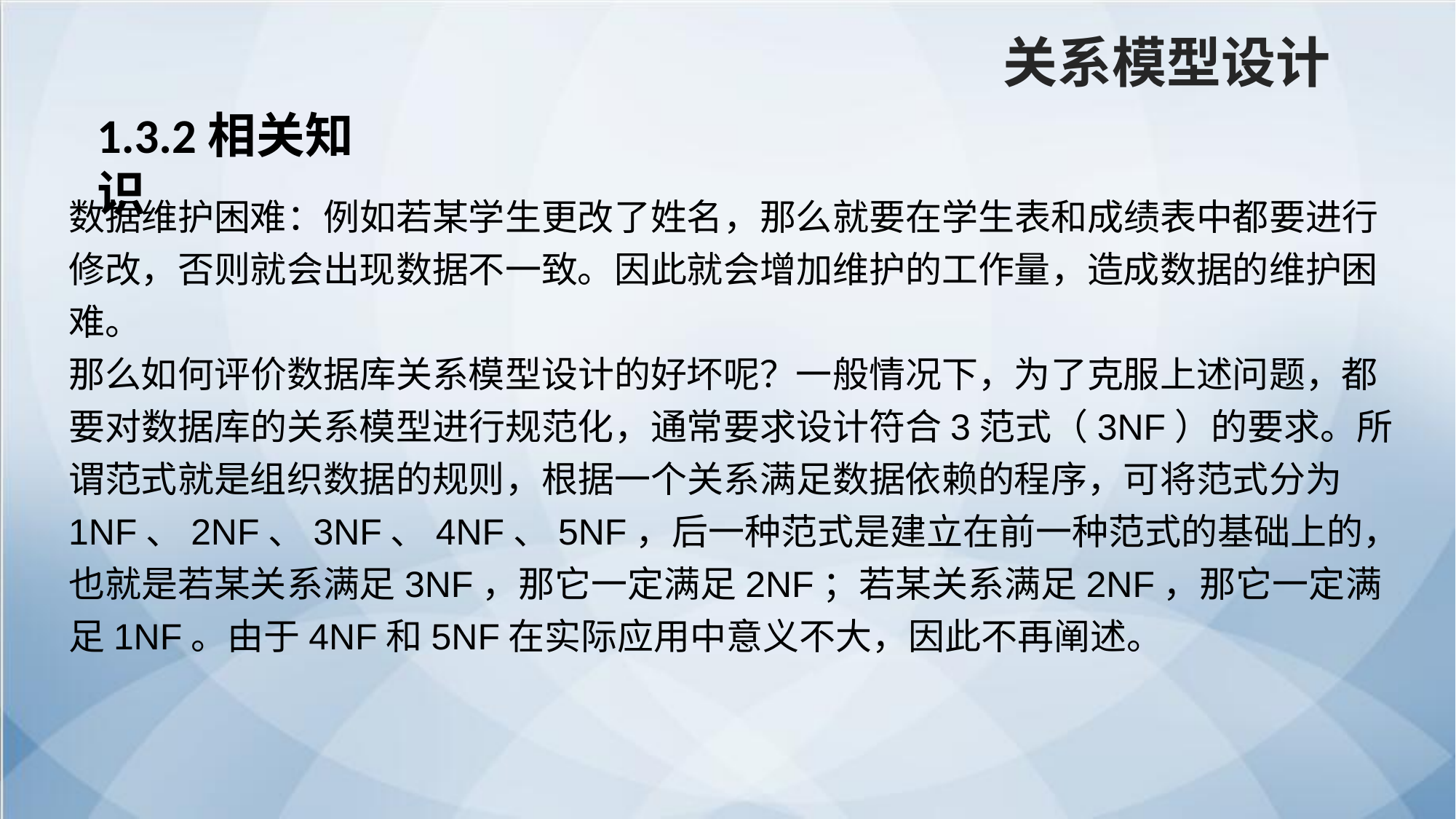

关系模型设计
1.3.2相关知识
数据维护困难：例如若某学生更改了姓名，那么就要在学生表和成绩表中都要进行修改，否则就会出现数据不一致。因此就会增加维护的工作量，造成数据的维护困难。
那么如何评价数据库关系模型设计的好坏呢？一般情况下，为了克服上述问题，都要对数据库的关系模型进行规范化，通常要求设计符合3范式（3NF）的要求。所谓范式就是组织数据的规则，根据一个关系满足数据依赖的程序，可将范式分为1NF、2NF、3NF、4NF、5NF，后一种范式是建立在前一种范式的基础上的，也就是若某关系满足3NF，那它一定满足2NF；若某关系满足2NF，那它一定满足1NF。由于4NF和5NF在实际应用中意义不大，因此不再阐述。